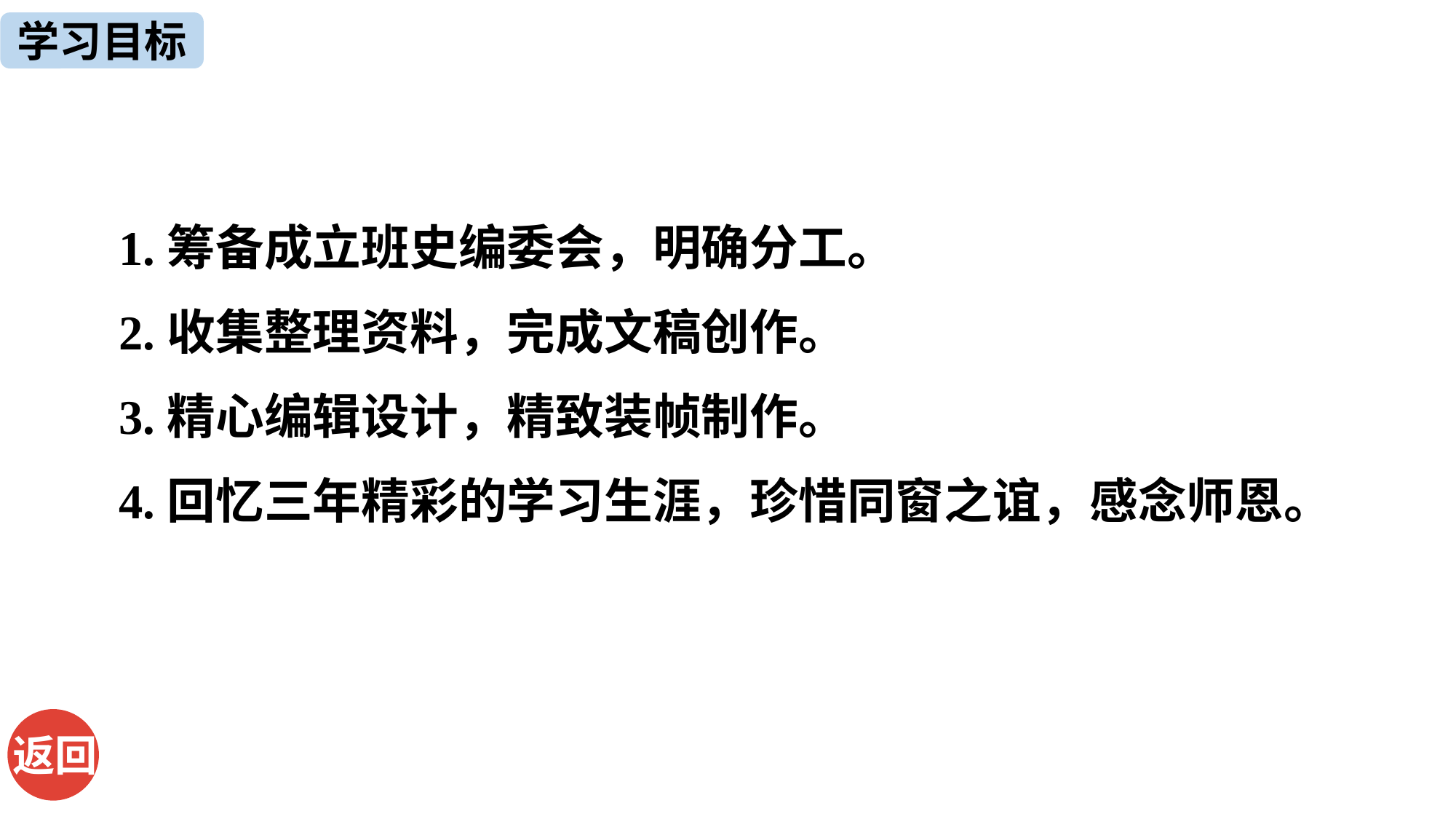

学习目标
1.筹备成立班史编委会，明确分工。
2.收集整理资料，完成文稿创作。
3.精心编辑设计，精致装帧制作。
4.回忆三年精彩的学习生涯，珍惜同窗之谊，感念师恩。

返回